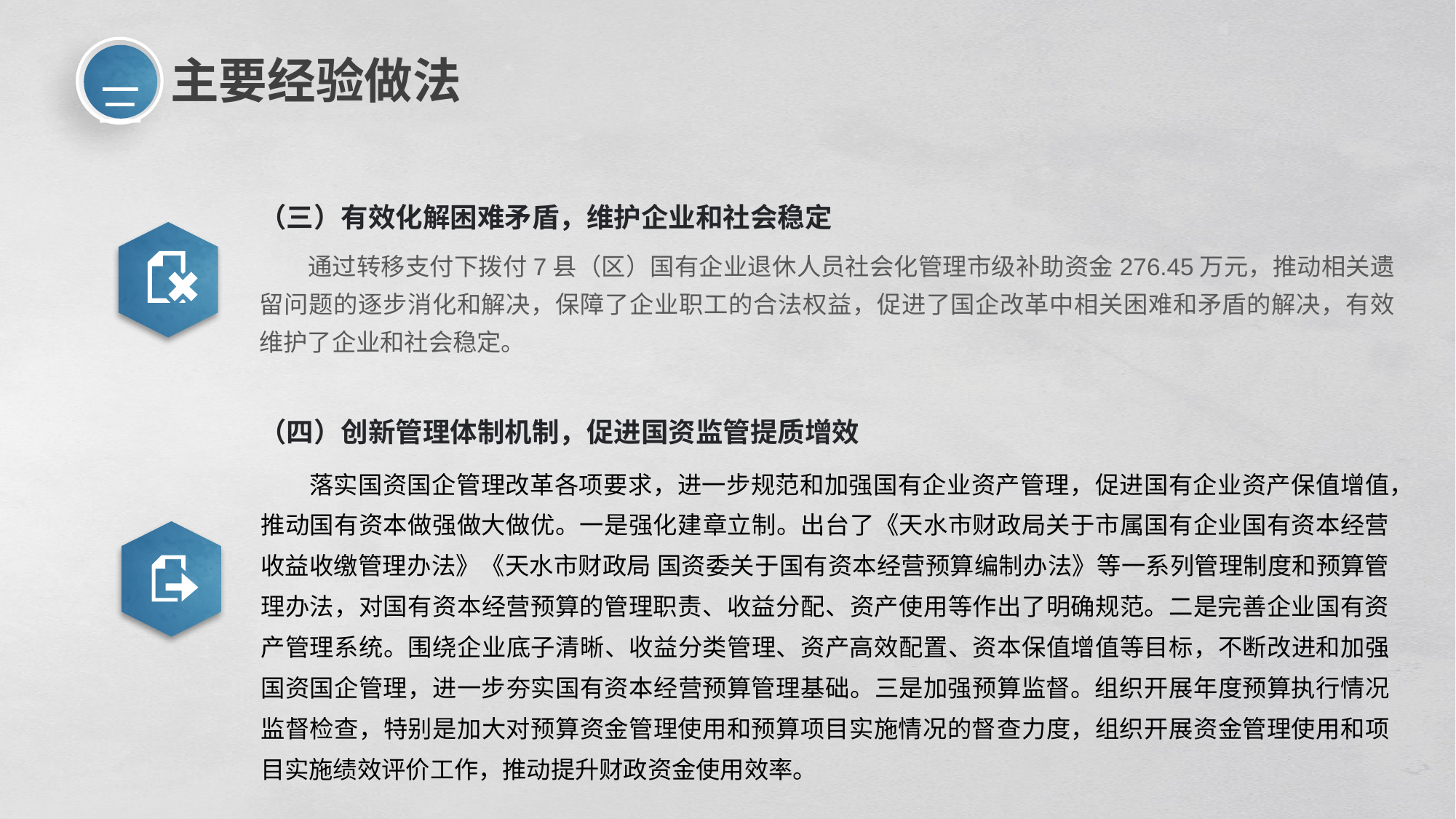

三

主要经验做法
（三）有效化解困难矛盾，维护企业和社会稳定

通过转移支付下拨付7县（区）国有企业退休人员社会化管理市级补助资金276.45万元，推动相关遗留问题的逐步消化和解决，保障了企业职工的合法权益，促进了国企改革中相关困难和矛盾的解决，有效维护了企业和社会稳定。

（四）创新管理体制机制，促进国资监管提质增效
落实国资国企管理改革各项要求，进一步规范和加强国有企业资产管理，促进国有企业资产保值增值，推动国有资本做强做大做优。一是强化建章立制。出台了《天水市财政局关于市属国有企业国有资本经营收益收缴管理办法》《天水市财政局 国资委关于国有资本经营预算编制办法》等一系列管理制度和预算管理办法，对国有资本经营预算的管理职责、收益分配、资产使用等作出了明确规范。二是完善企业国有资产管理系统。围绕企业底子清晰、收益分类管理、资产高效配置、资本保值增值等目标，不断改进和加强国资国企管理，进一步夯实国有资本经营预算管理基础。三是加强预算监督。组织开展年度预算执行情况监督检查，特别是加大对预算资金管理使用和预算项目实施情况的督查力度，组织开展资金管理使用和项目实施绩效评价工作，推动提升财政资金使用效率。